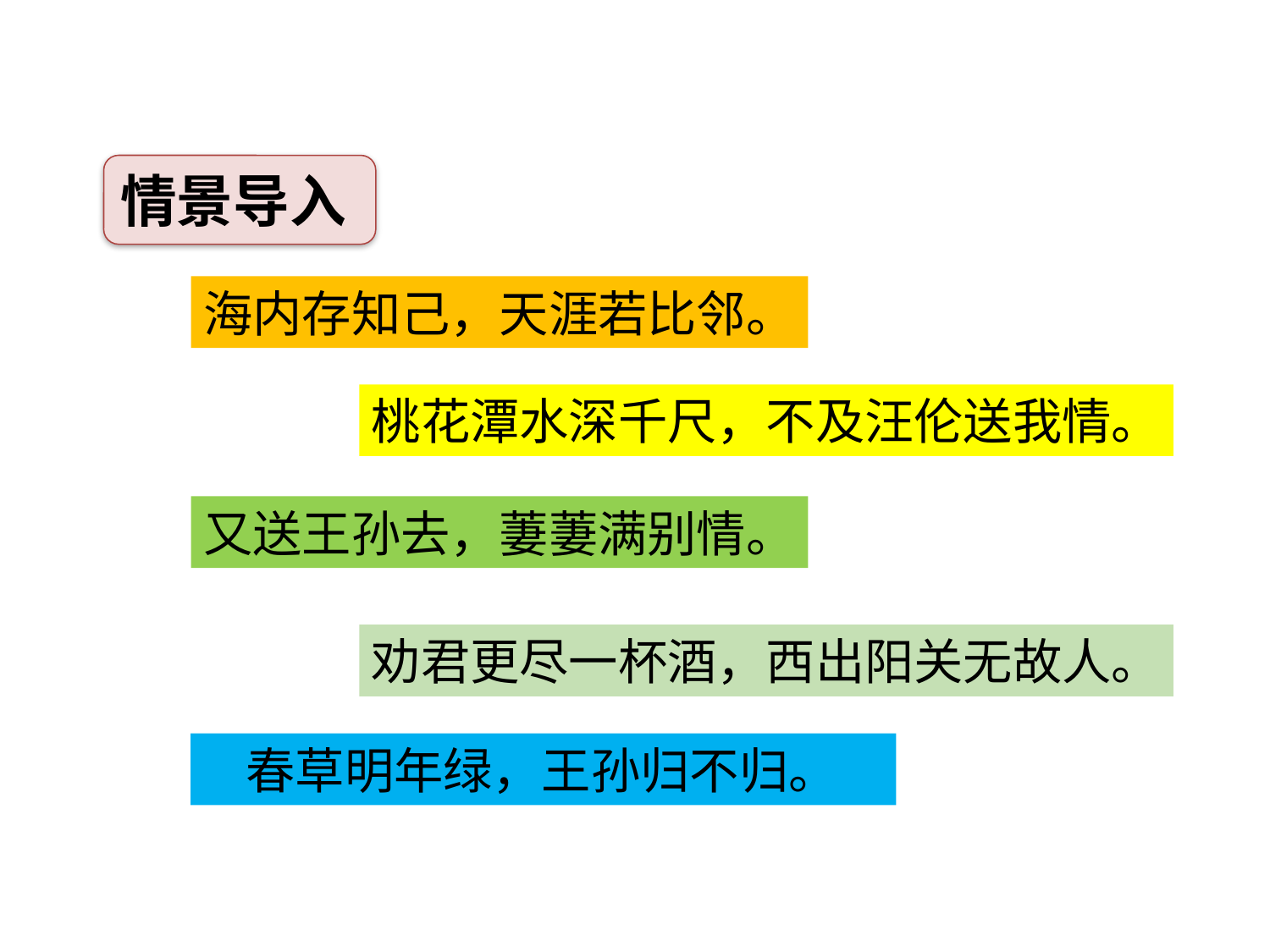

情景导入
海内存知己，天涯若比邻。
桃花潭水深千尺，不及汪伦送我情。
又送王孙去，萋萋满别情。
劝君更尽一杯酒，西出阳关无故人。
春草明年绿，王孙归不归。